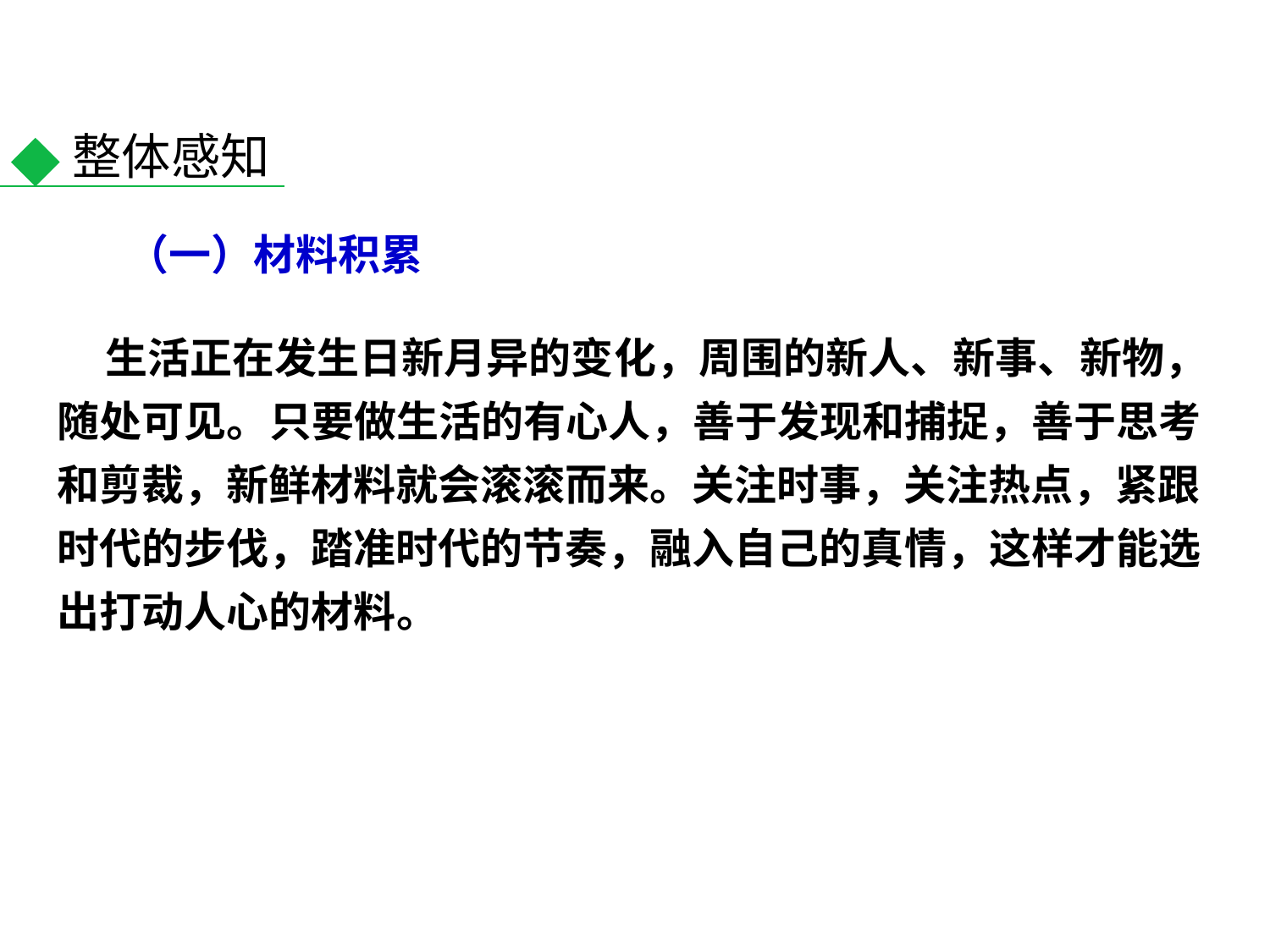

整体感知

（一）材料积累
    生活正在发生日新月异的变化，周围的新人、新事、新物，随处可见。只要做生活的有心人，善于发现和捕捉，善于思考和剪裁，新鲜材料就会滚滚而来。关注时事，关注热点，紧跟时代的步伐，踏准时代的节奏，融入自己的真情，这样才能选出打动人心的材料。